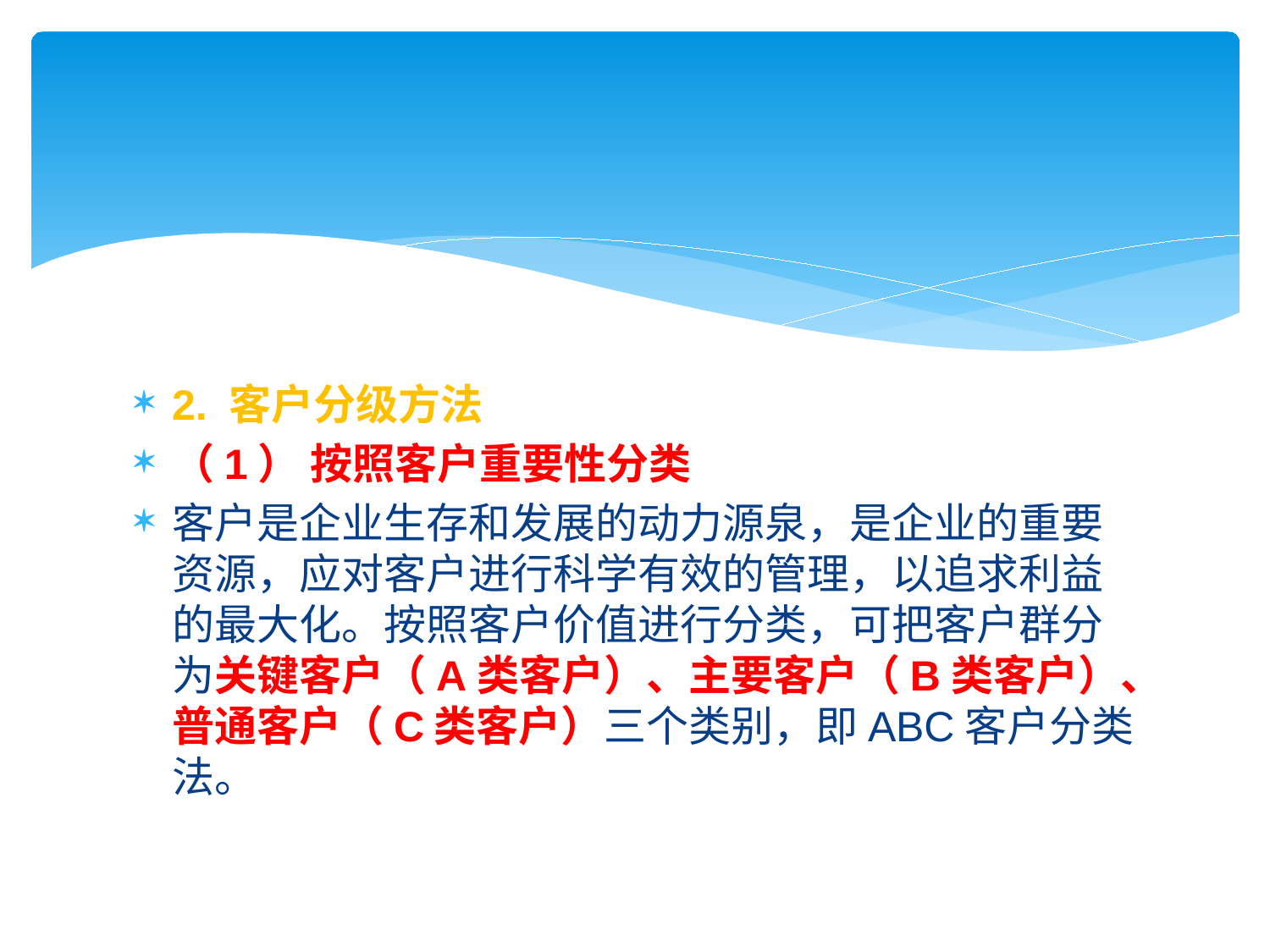

#
2. 客户分级方法
（1） 按照客户重要性分类
客户是企业生存和发展的动力源泉，是企业的重要资源，应对客户进行科学有效的管理，以追求利益的最大化。按照客户价值进行分类，可把客户群分为关键客户（A类客户）、主要客户（B类客户）、普通客户（C类客户）三个类别，即ABC客户分类法。